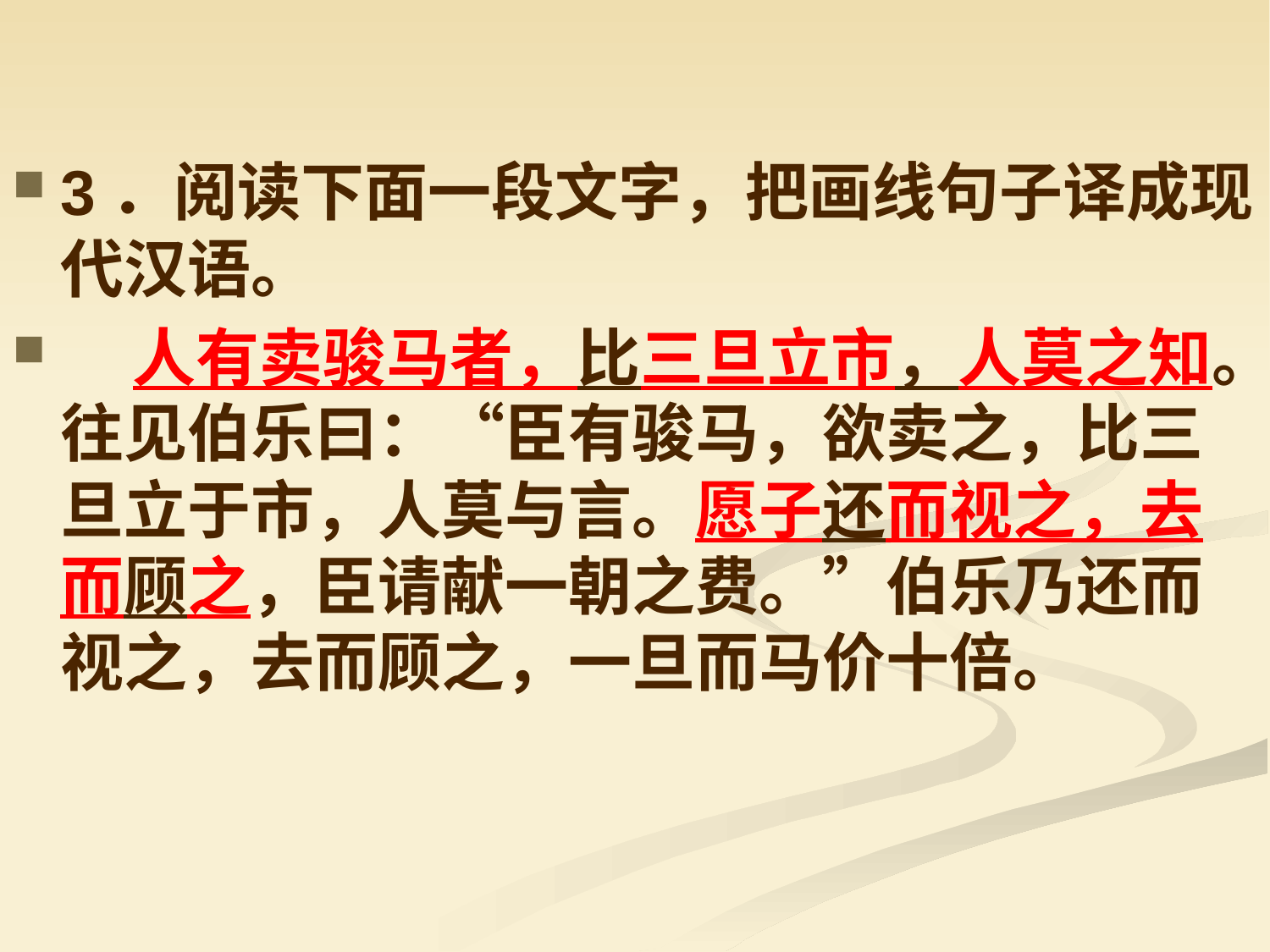

3．阅读下面一段文字，把画线句子译成现代汉语。
    人有卖骏马者，比三旦立市，人莫之知。往见伯乐曰：“臣有骏马，欲卖之，比三旦立于市，人莫与言。愿子还而视之，去而顾之，臣请献一朝之费。”伯乐乃还而视之，去而顾之，一旦而马价十倍。